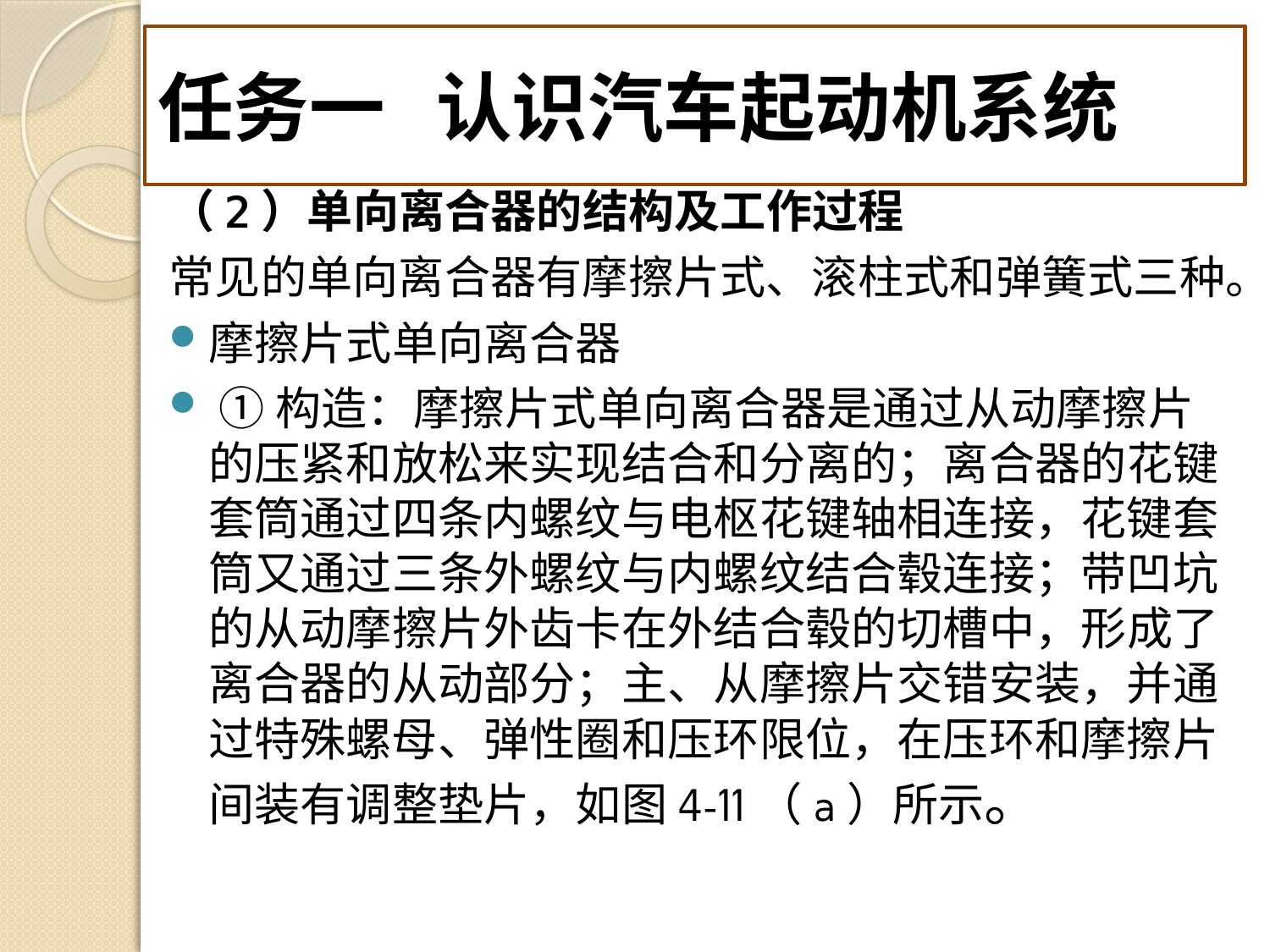

# 任务一   认识汽车起动机系统
（2）单向离合器的结构及工作过程
常见的单向离合器有摩擦片式、滚柱式和弹簧式三种。
摩擦片式单向离合器
 ①构造：摩擦片式单向离合器是通过从动摩擦片的压紧和放松来实现结合和分离的；离合器的花键套筒通过四条内螺纹与电枢花键轴相连接，花键套筒又通过三条外螺纹与内螺纹结合毂连接；带凹坑的从动摩擦片外齿卡在外结合毂的切槽中，形成了离合器的从动部分；主、从摩擦片交错安装，并通过特殊螺母、弹性圈和压环限位，在压环和摩擦片间装有调整垫片，如图4-11（a）所示。